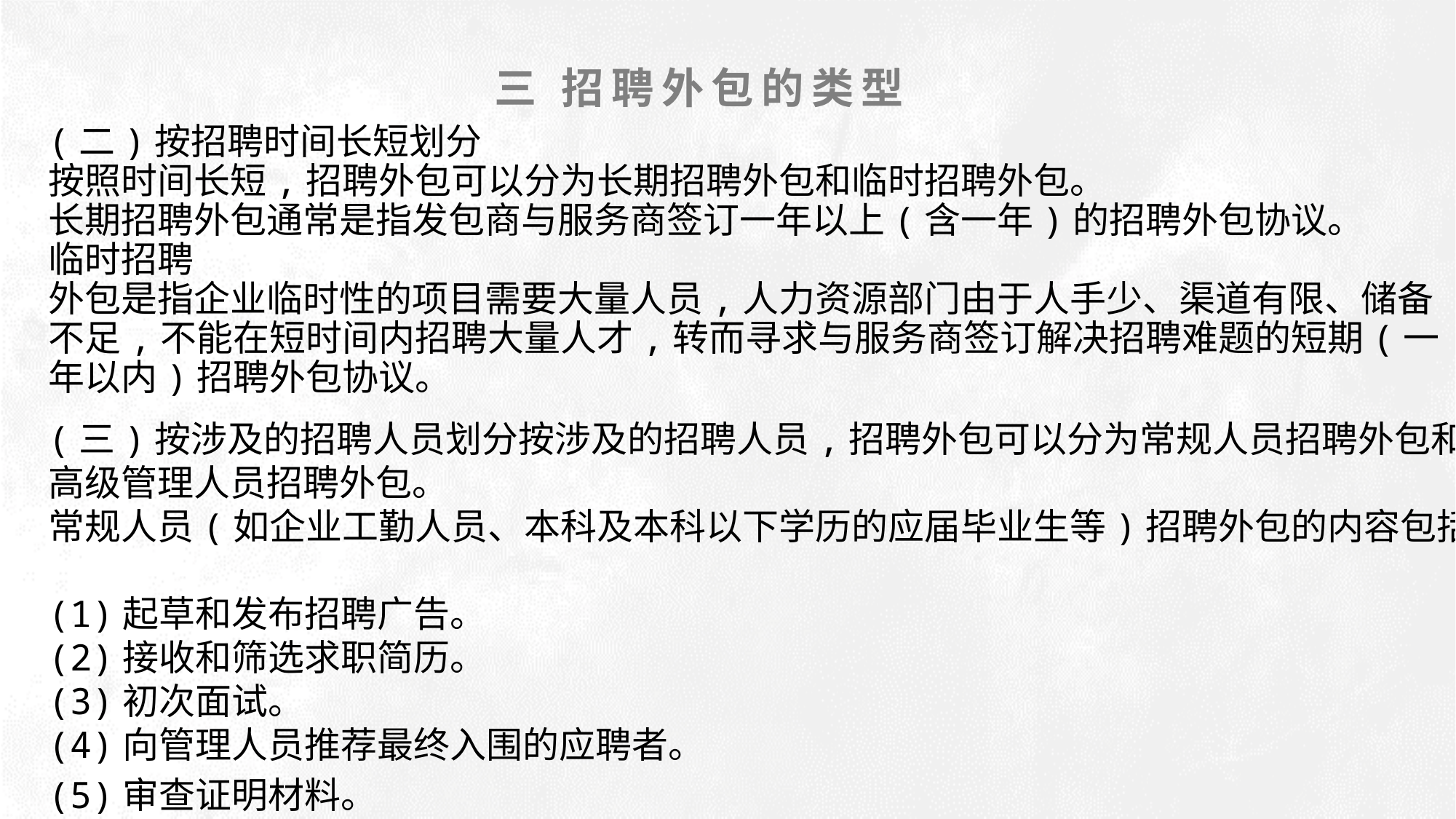

三 招聘外包的类型
# (二)按招聘时间长短划分 按照时间长短,招聘外包可以分为长期招聘外包和临时招聘外包。 长期招聘外包通常是指发包商与服务商签订一年以上(含一年)的招聘外包协议。 临时招聘 外包是指企业临时性的项目需要大量人员,人力资源部门由于人手少、渠道有限、储备不足,不能在短时间内招聘大量人才,转而寻求与服务商签订解决招聘难题的短期(一年以内)招聘外包协议。
(三)按涉及的招聘人员划分按涉及的招聘人员,招聘外包可以分为常规人员招聘外包和高级管理人员招聘外包。
常规人员(如企业工勤人员、本科及本科以下学历的应届毕业生等)招聘外包的内容包括:
(1)起草和发布招聘广告。
(2)接收和筛选求职简历。
(3)初次面试。
(4)向管理人员推荐最终入围的应聘者。
(5)审查证明材料。